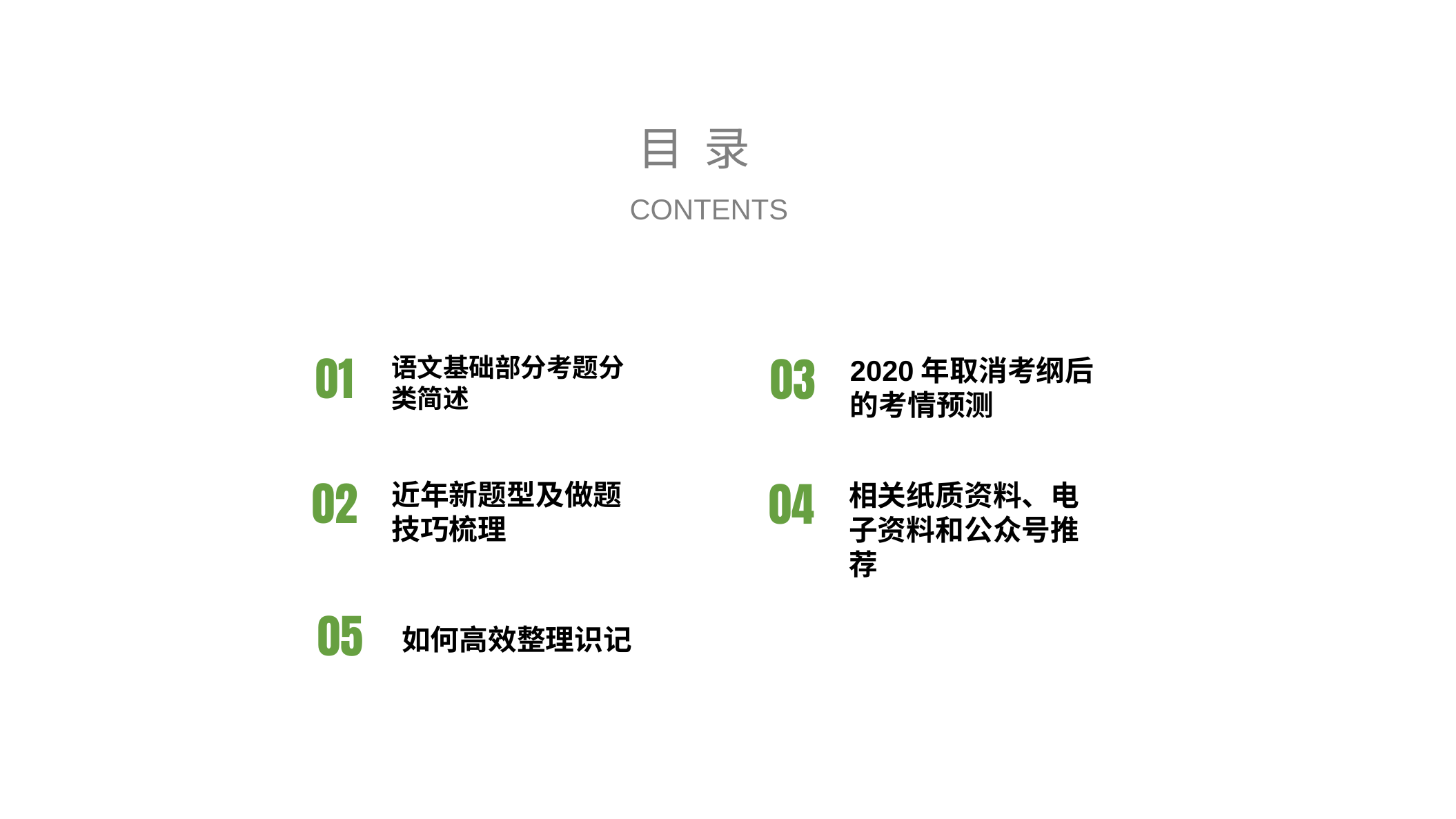

目  录
CONTENTS
语文基础部分考题分类简述
01
2020年取消考纲后的考情预测
03
近年新题型及做题技巧梳理
相关纸质资料、电子资料和公众号推荐
02
04
05
如何高效整理识记